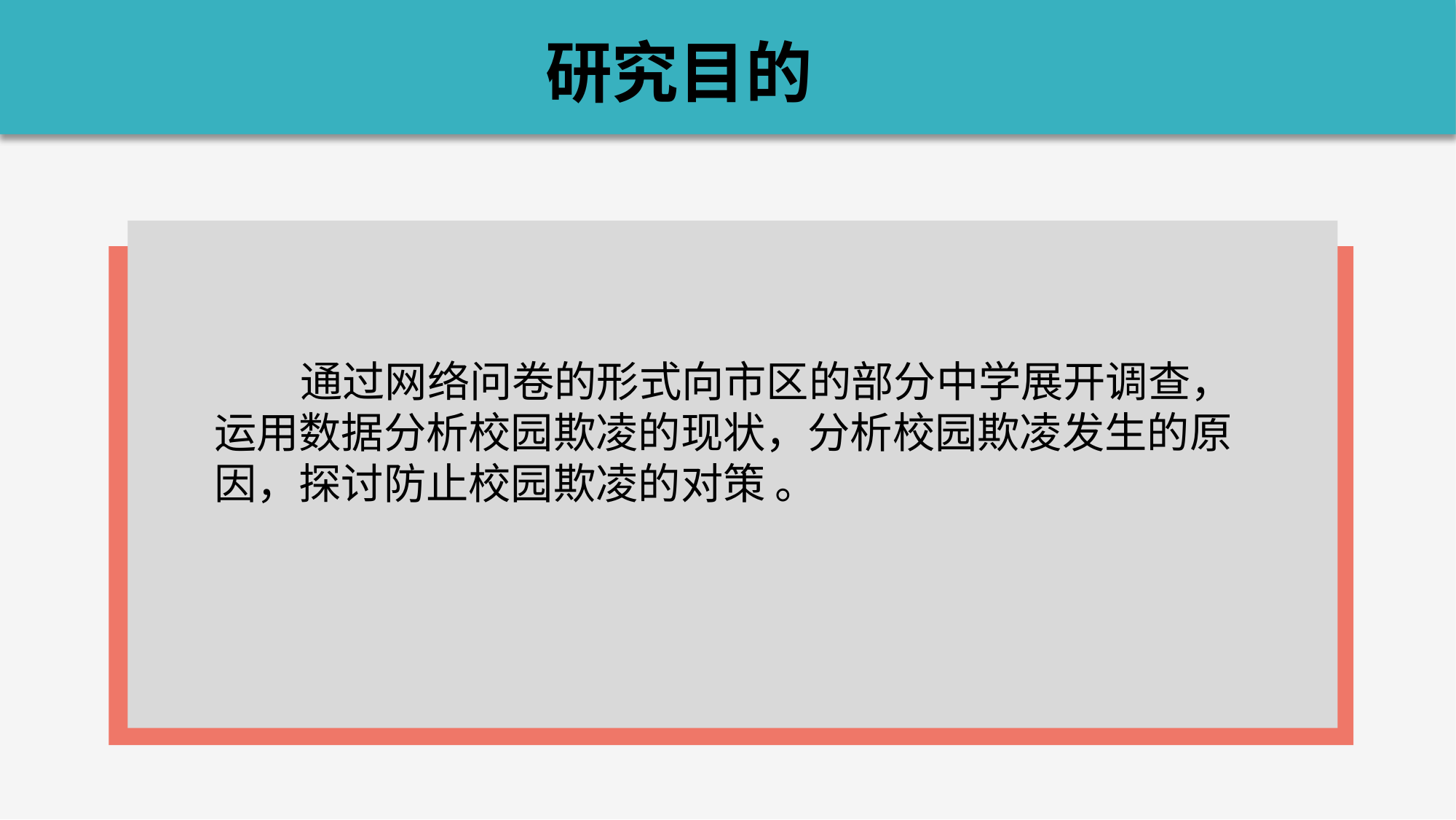

研究目的

        通过网络问卷的形式向市区的部分中学展开调查，运用数据分析校园欺凌的现状，分析校园欺凌发生的原因，探讨防止校园欺凌的对策 。